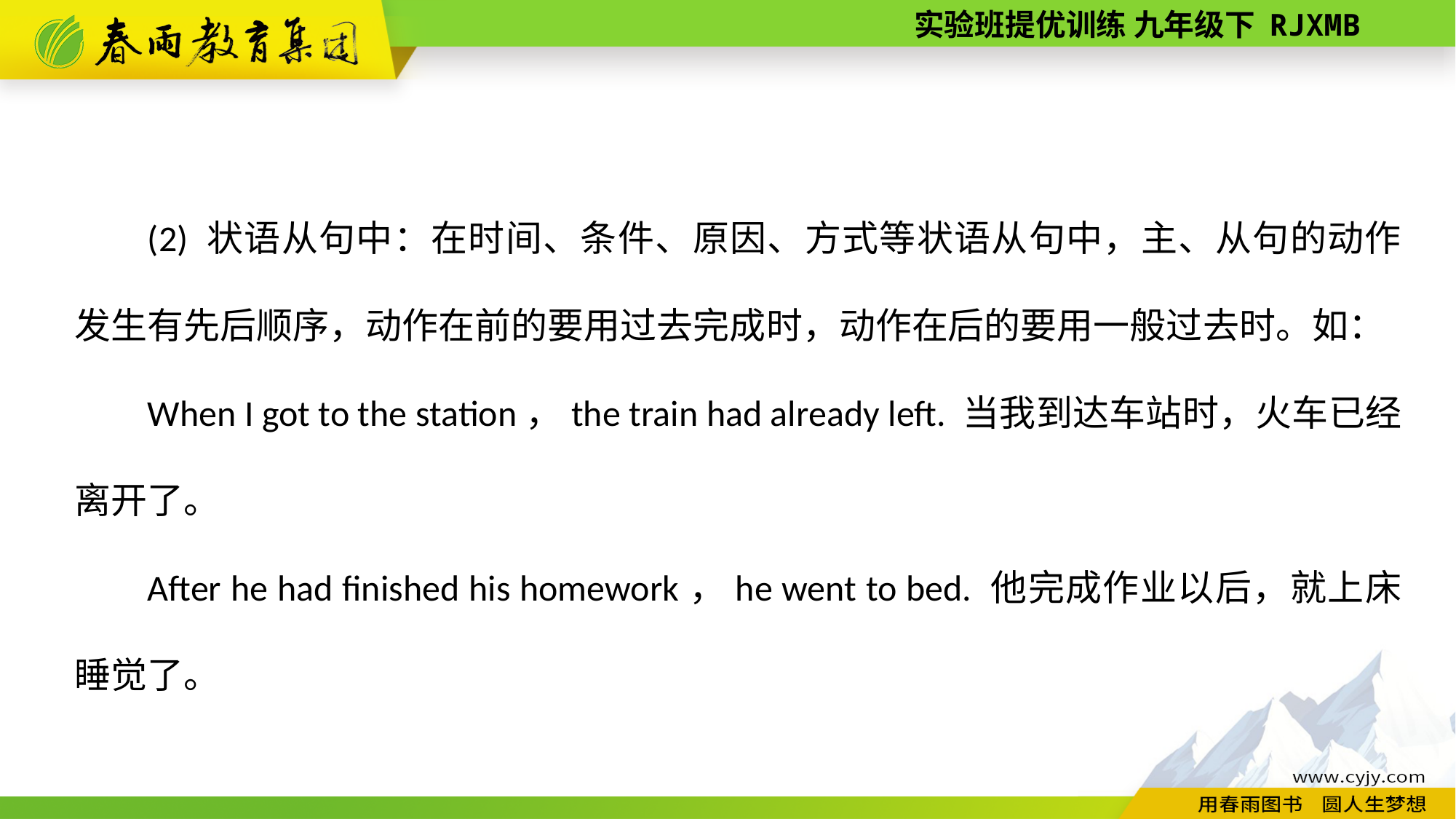

(2) 状语从句中：在时间、条件、原因、方式等状语从句中，主、从句的动作发生有先后顺序，动作在前的要用过去完成时，动作在后的要用一般过去时。如：
When I got to the station，the train had already left. 当我到达车站时，火车已经离开了。
After he had finished his homework，he went to bed. 他完成作业以后，就上床睡觉了。